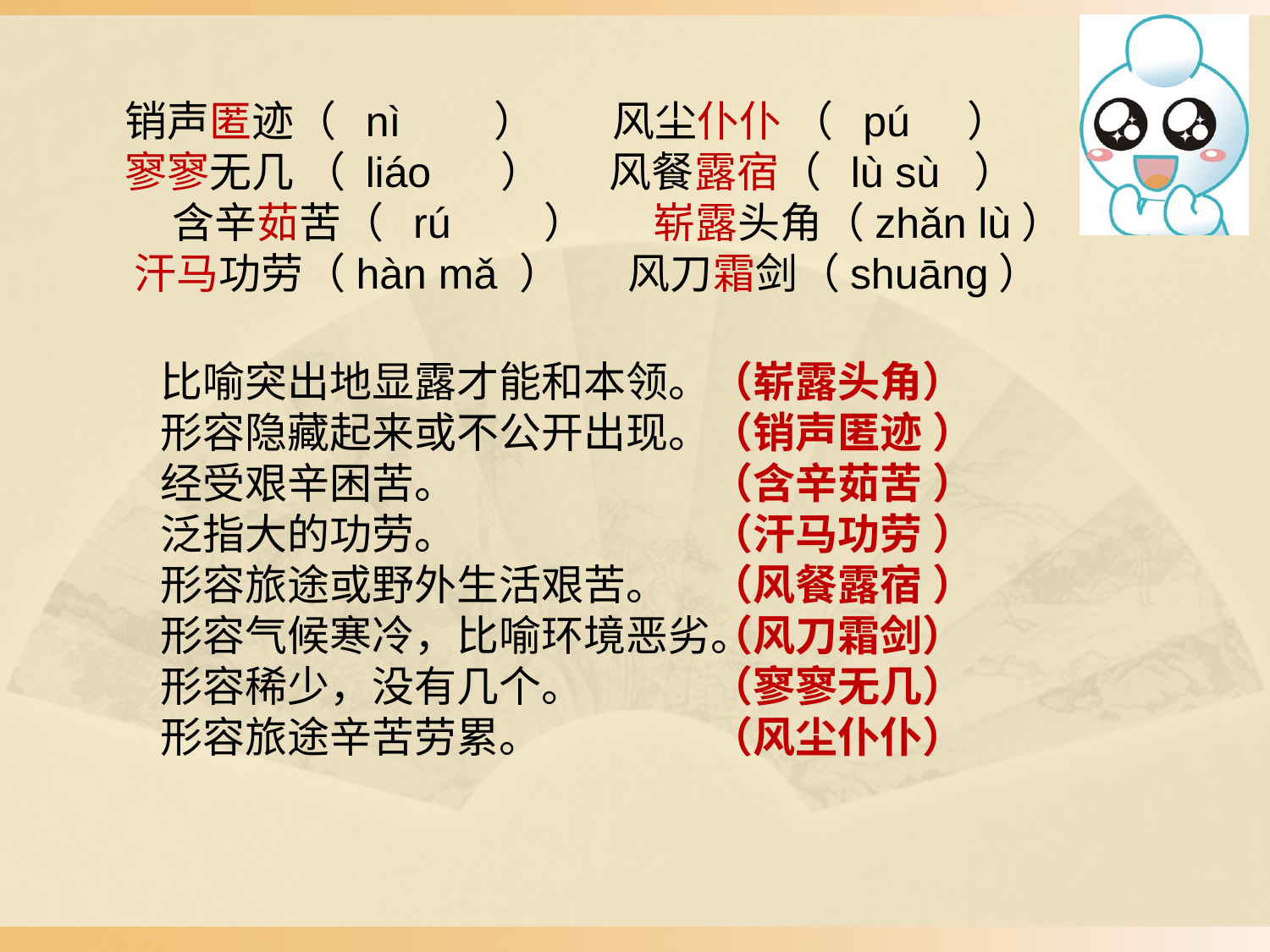

销声匿迹（  nì       ）        风尘仆仆 （  pú    ）
寥寥无几 （ liáo     ）       风餐露宿（  lù sù  ）            含辛茹苦（  rú       ）       崭露头角（zhǎn lù）   汗马功劳（hàn mǎ ）       风刀霜剑（shuāng）

比喻突出地显露才能和本领。
形容隐藏起来或不公开出现。
经受艰辛困苦。
泛指大的功劳。
形容旅途或野外生活艰苦。
形容气候寒冷，比喻环境恶劣。
形容稀少，没有几个。
形容旅途辛苦劳累。

（崭露头角）
（销声匿迹 ）
（含辛茹苦 ）
（汗马功劳 ）
（风餐露宿 ）
（风刀霜剑）
（寥寥无几）
（风尘仆仆）